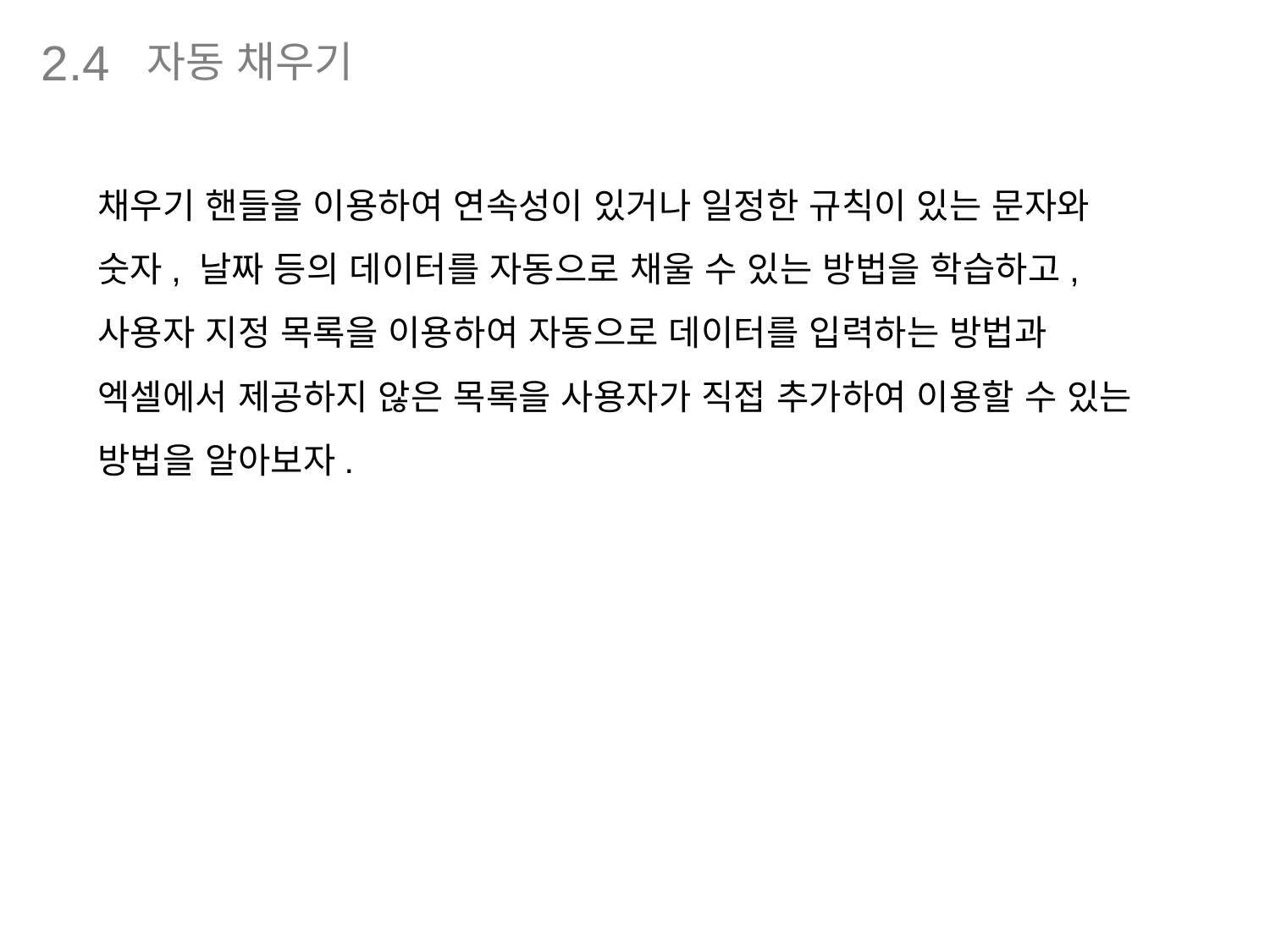

자동 채우기
2.4
채우기 핸들을 이용하여 연속성이 있거나 일정한 규칙이 있는 문자와 숫자, 날짜 등의 데이터를 자동으로 채울 수 있는 방법을 학습하고, 사용자 지정 목록을 이용하여 자동으로 데이터를 입력하는 방법과 엑셀에서 제공하지 않은 목록을 사용자가 직접 추가하여 이용할 수 있는 방법을 알아보자.